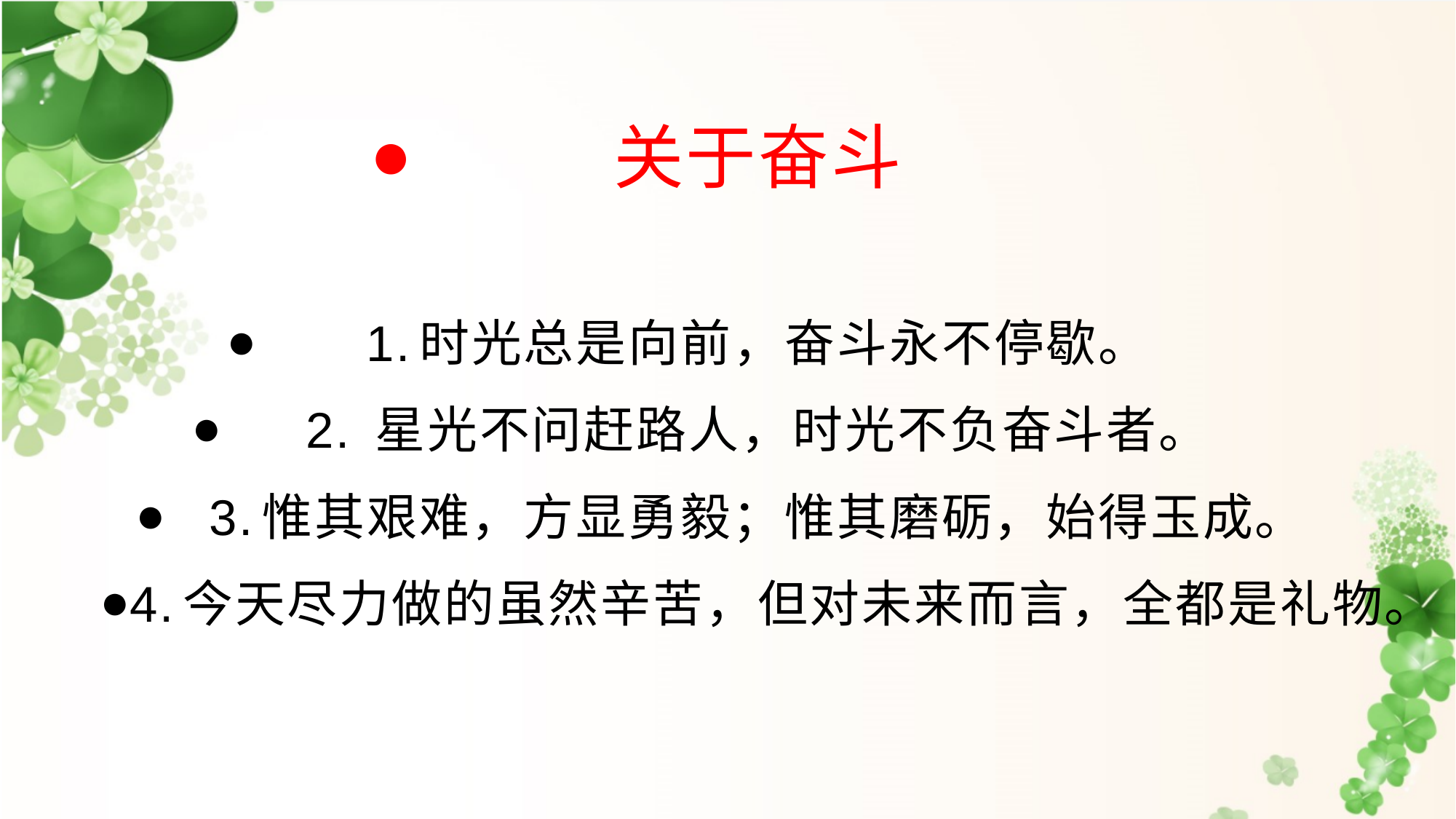

关于奋斗

1.时光总是向前，奋斗永不停歇。
2. 星光不问赶路人，时光不负奋斗者。
3.惟其艰难，方显勇毅；惟其磨砺，始得玉成。
4.今天尽力做的虽然辛苦，但对未来而言，全都是礼物。